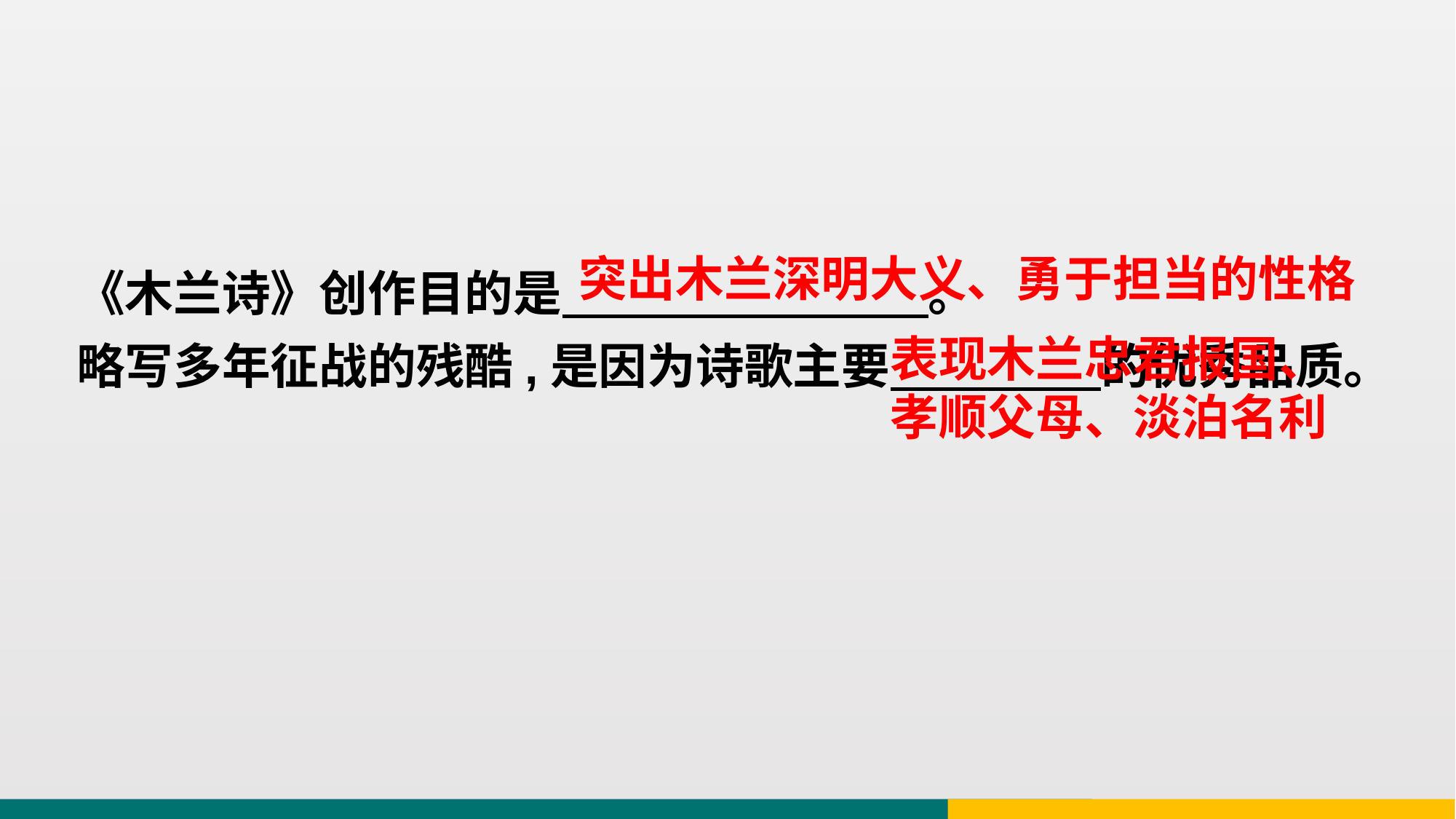

《木兰诗》创作目的是                                 。
略写多年征战的残酷,是因为诗歌主要                   的优秀品质。
突出木兰深明大义、勇于担当的性格
表现木兰忠君报国、孝顺父母、淡泊名利